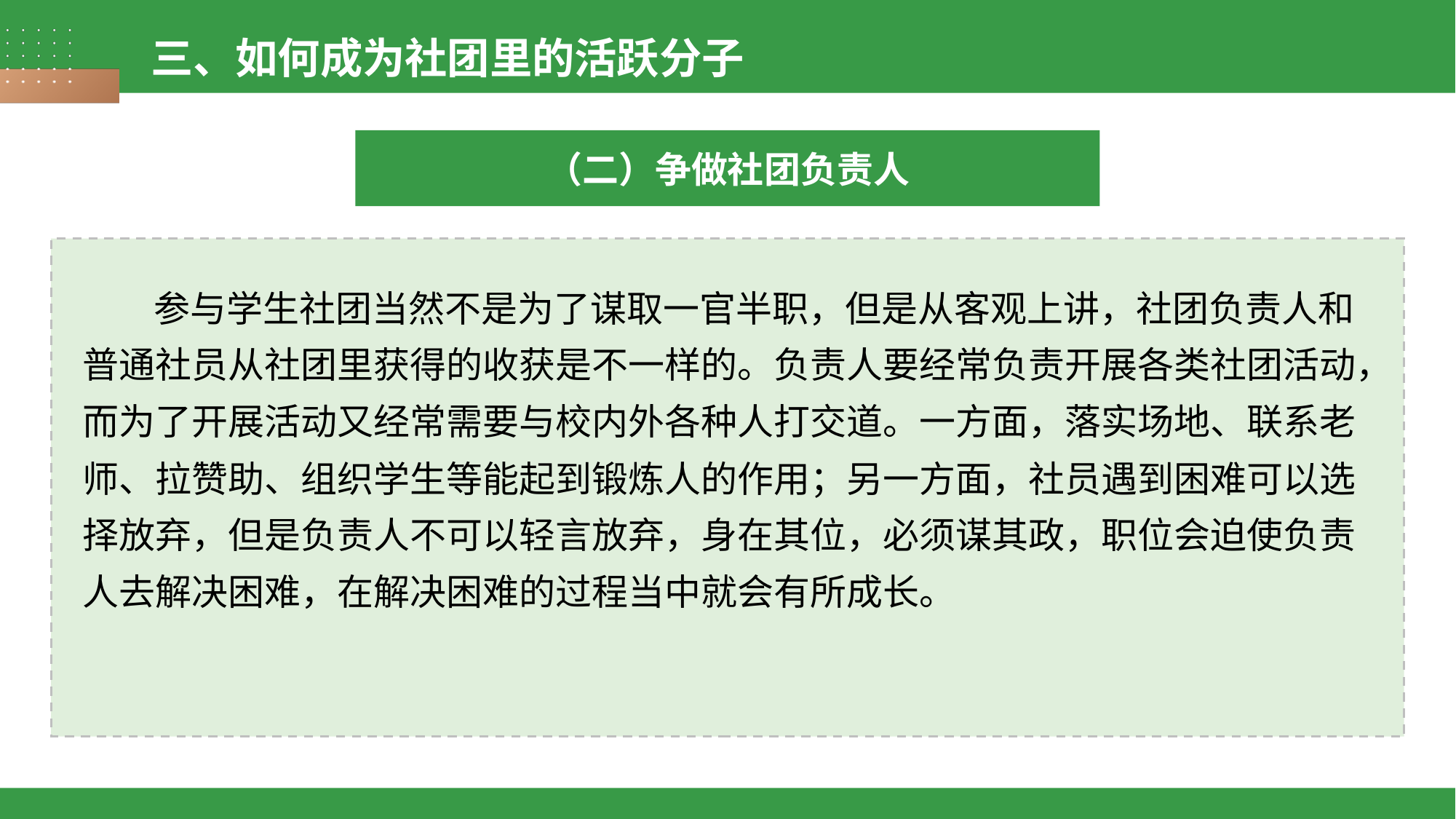

三、如何成为社团里的活跃分子
（二）争做社团负责人

 参与学生社团当然不是为了谋取一官半职，但是从客观上讲，社团负责人和普通社员从社团里获得的收获是不一样的。负责人要经常负责开展各类社团活动，而为了开展活动又经常需要与校内外各种人打交道。一方面，落实场地、联系老师、拉赞助、组织学生等能起到锻炼人的作用；另一方面，社员遇到困难可以选择放弃，但是负责人不可以轻言放弃，身在其位，必须谋其政，职位会迫使负责人去解决困难，在解决困难的过程当中就会有所成长。